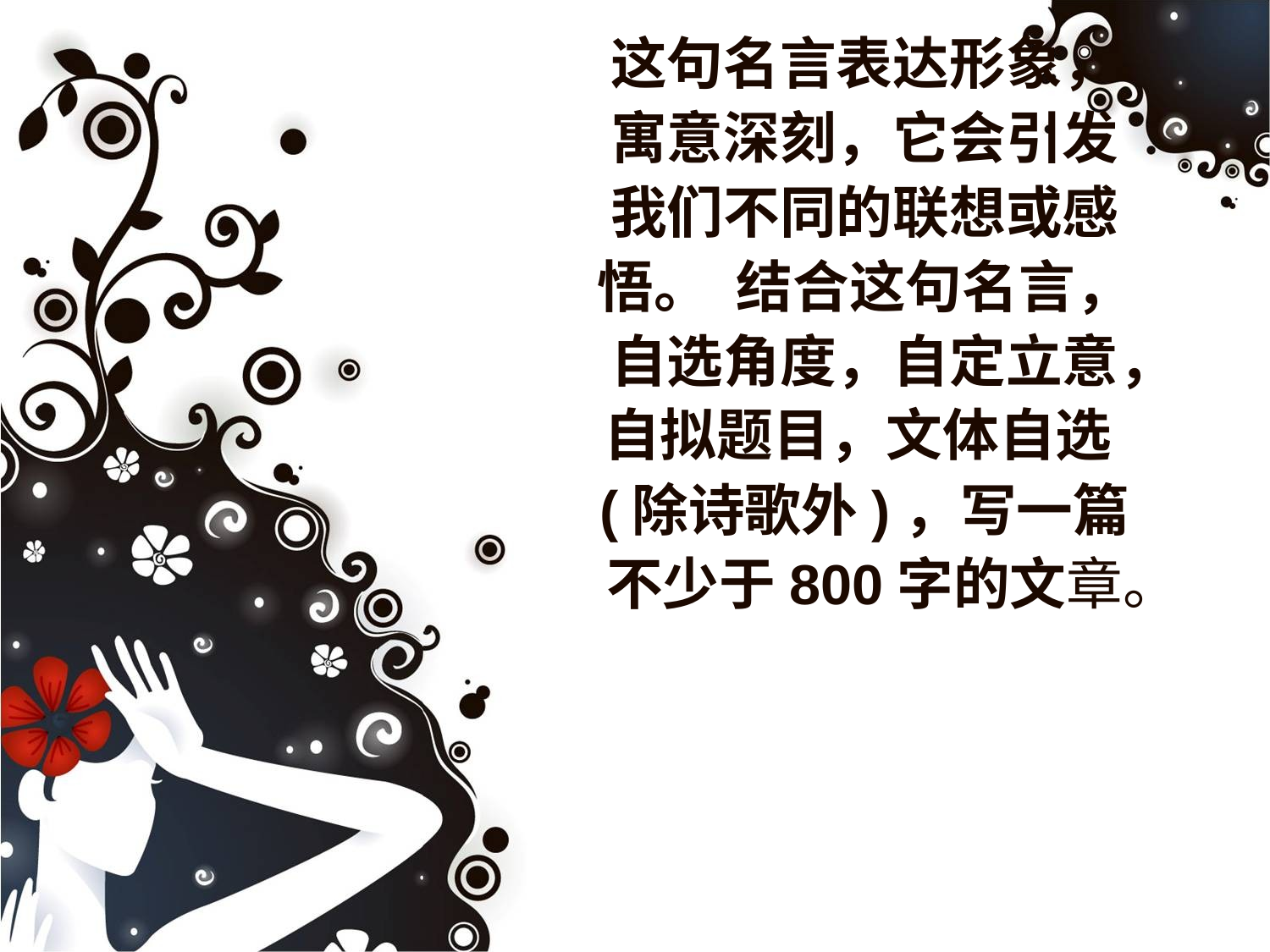

# 这句名言表达形象，寓意深刻，它会引发我们不同的联想或感悟。  结合这句名言，自选角度，自定立意，自拟题目，文体自选(除诗歌外)，写一篇不少于800字的文章。